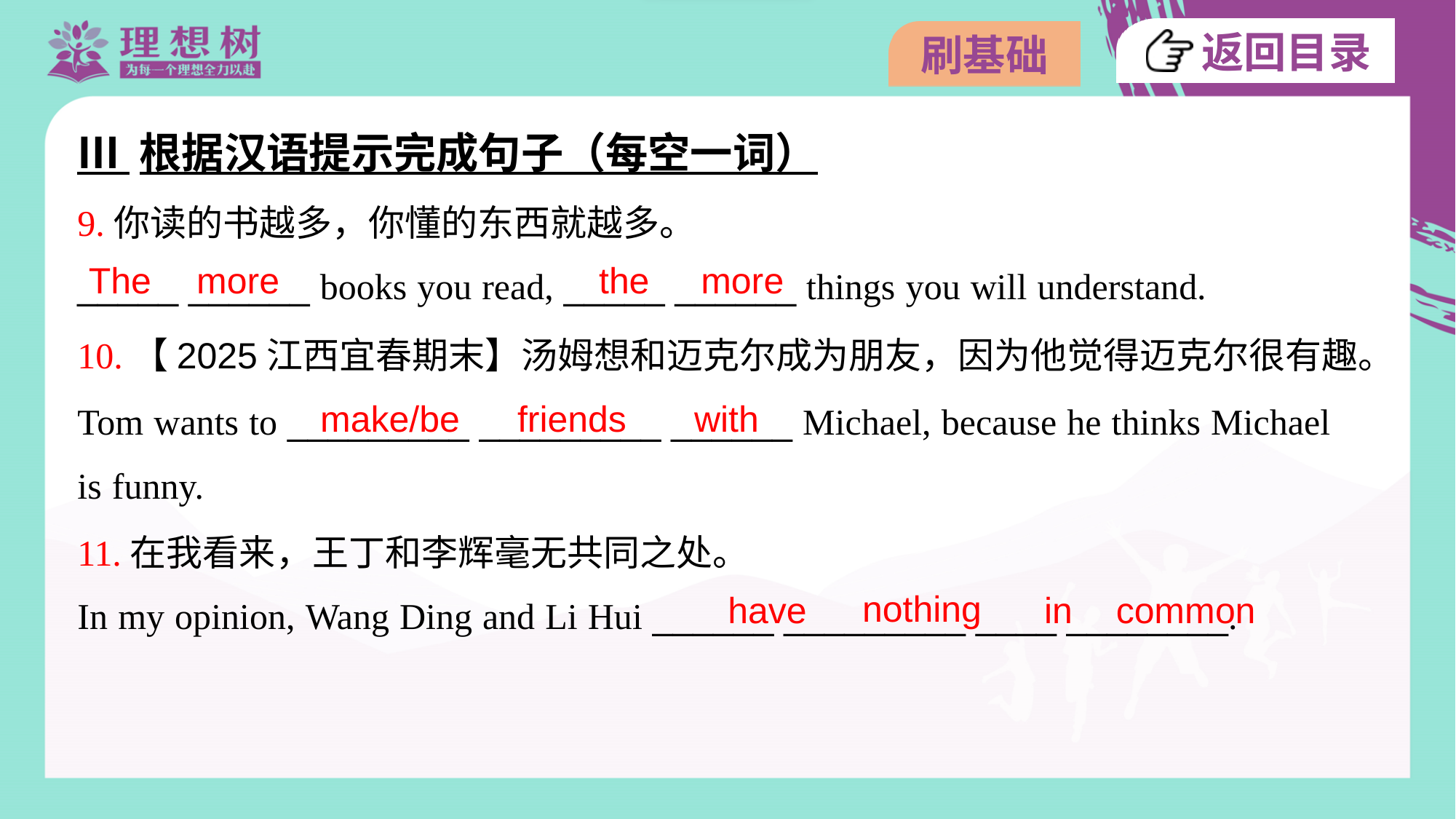

Ⅲ 根据汉语提示完成句子（每空一词）
9.你读的书越多，你懂的东西就越多。
_____ ______ books you read, _____ ______ things you will understand.
The
more
the
more
10.【2025江西宜春期末】汤姆想和迈克尔成为朋友，因为他觉得迈克尔很有趣。
Tom wants to _________ _________ ______ Michael, because he thinks Michael
is funny.
make/be
friends
with
11.在我看来，王丁和李辉毫无共同之处。
In my opinion, Wang Ding and Li Hui ______ _________ ____ ________.
nothing
have
in
common